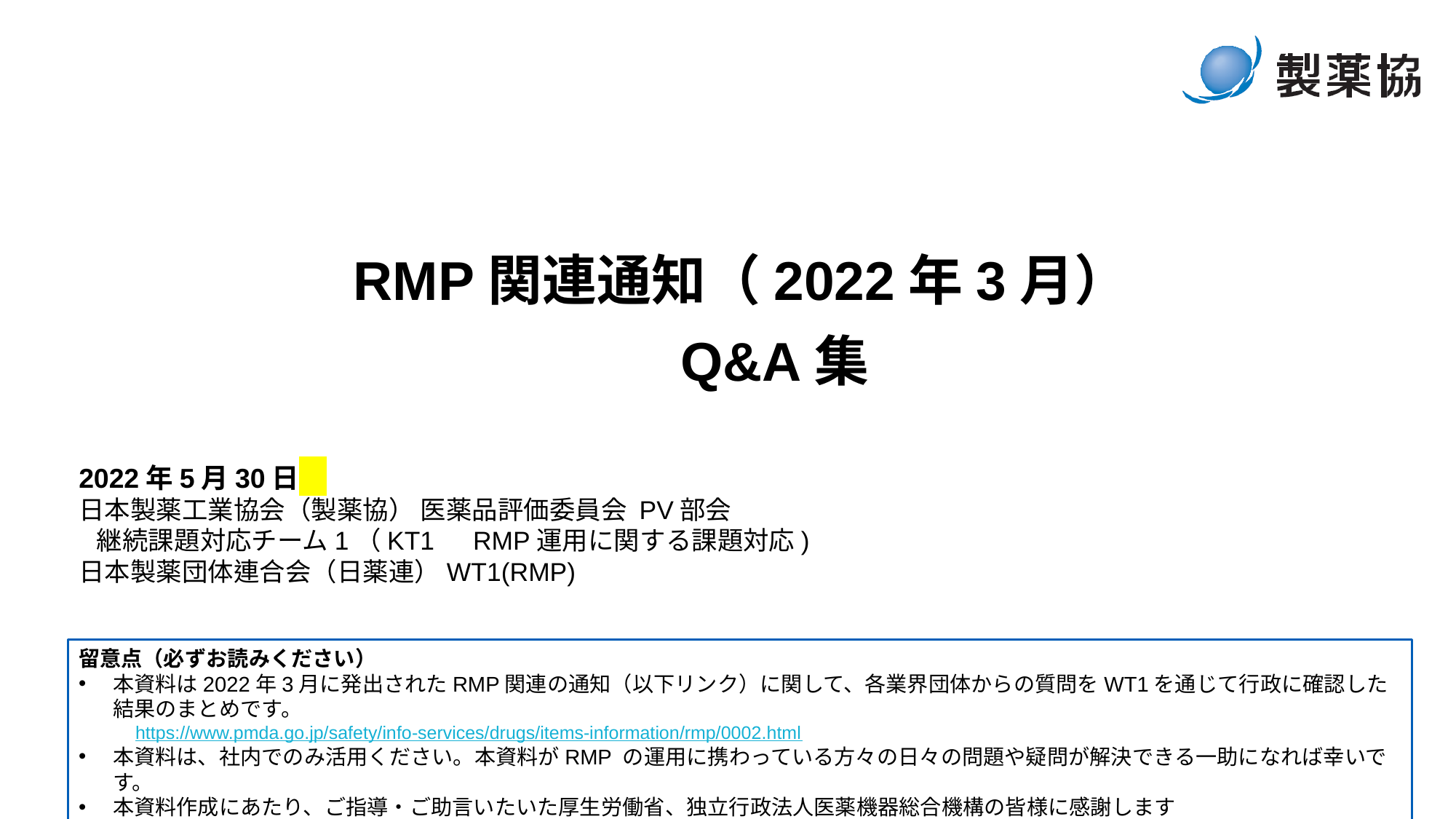

RMP関連通知（2022年3月）
　Q&A集
2022年5月30日
日本製薬工業協会（製薬協） 医薬品評価委員会 PV部会
  継続課題対応チーム1（KT1　RMP運用に関する課題対応)
日本製薬団体連合会（日薬連）WT1(RMP)
留意点（必ずお読みください）
本資料は2022年3月に発出されたRMP関連の通知（以下リンク）に関して、各業界団体からの質問をWT1を通じて行政に確認した結果のまとめです。　
　https://www.pmda.go.jp/safety/info-services/drugs/items-information/rmp/0002.html
本資料は、社内でのみ活用ください。本資料がRMP の運用に携わっている方々の日々の問題や疑問が解決できる一助になれば幸いです。
本資料作成にあたり、ご指導・ご助言いたいた厚生労働省、独立行政法人医薬機器総合機構の皆様に感謝します